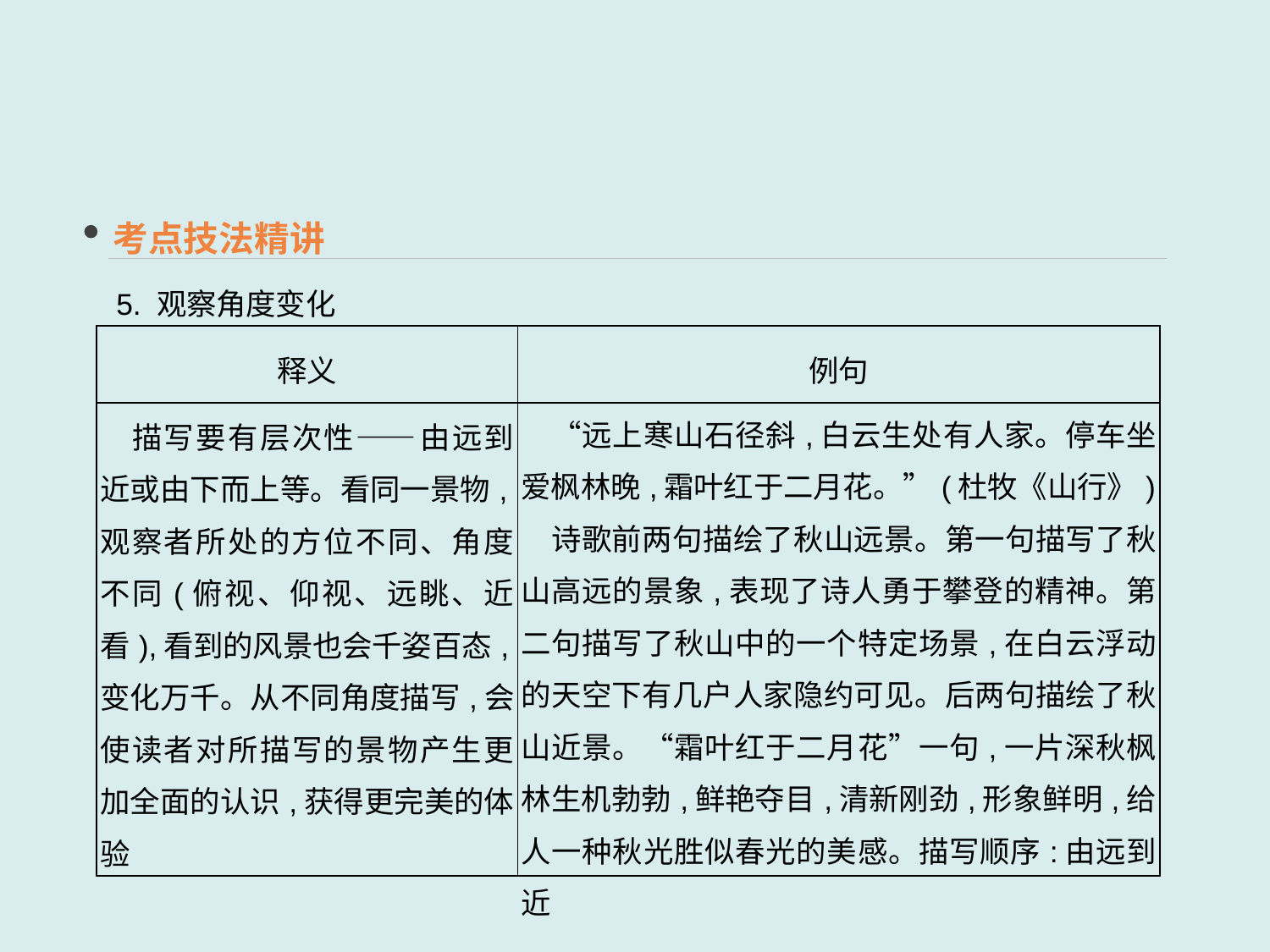

考点技法精讲

5. 观察角度变化
| 释义 | 例句 |
| --- | --- |
| 描写要有层次性——由远到近或由下而上等。看同一景物,观察者所处的方位不同、角度不同(俯视、仰视、远眺、近看),看到的风景也会千姿百态,变化万千。从不同角度描写,会使读者对所描写的景物产生更加全面的认识,获得更完美的体验 | “远上寒山石径斜,白云生处有人家。停车坐爱枫林晚,霜叶红于二月花。”(杜牧《山行》) 　诗歌前两句描绘了秋山远景。第一句描写了秋山高远的景象,表现了诗人勇于攀登的精神。第二句描写了秋山中的一个特定场景,在白云浮动的天空下有几户人家隐约可见。后两句描绘了秋山近景。“霜叶红于二月花”一句,一片深秋枫林生机勃勃,鲜艳夺目,清新刚劲,形象鲜明,给人一种秋光胜似春光的美感。描写顺序:由远到近 |